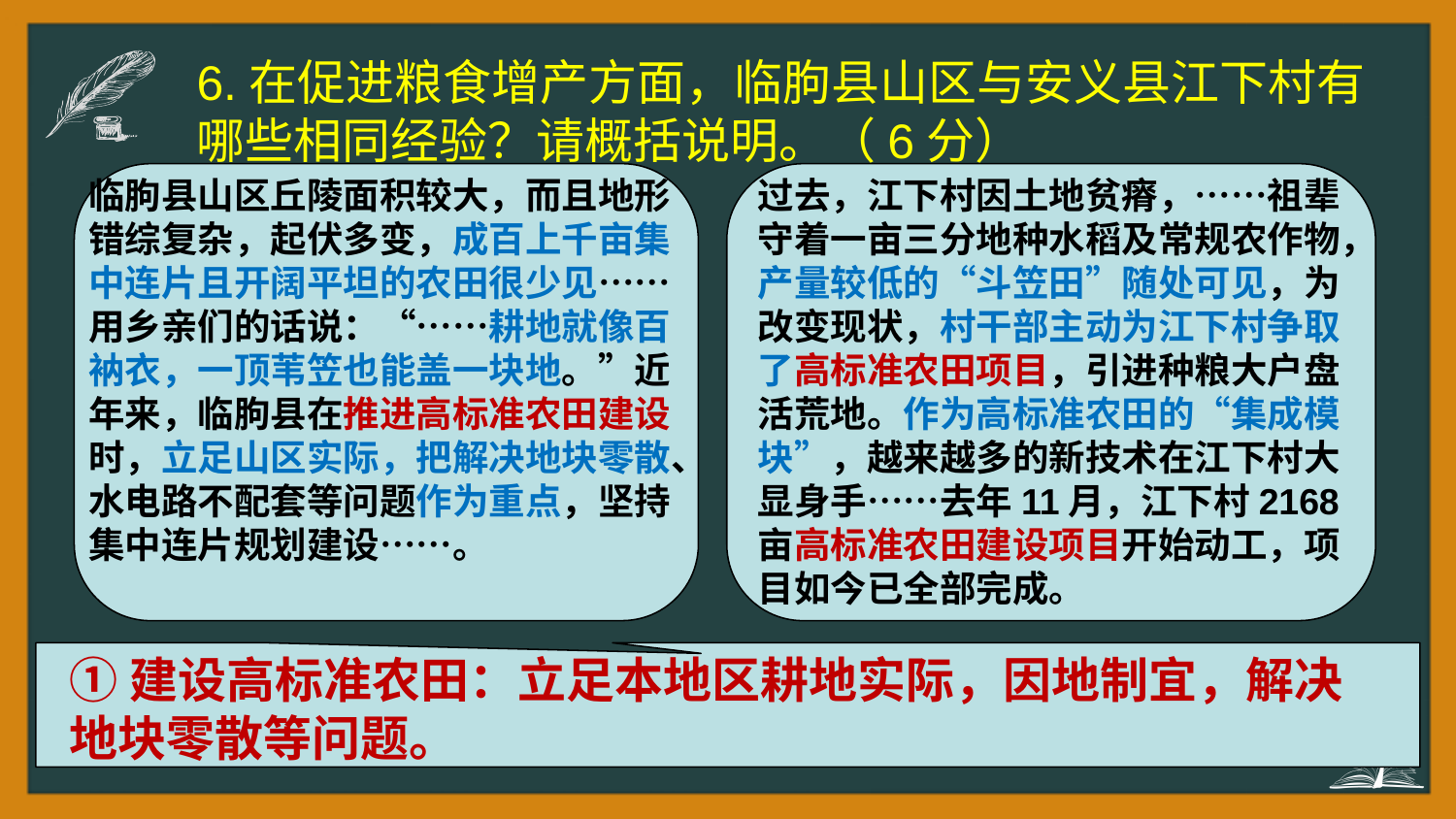

# 6.在促进粮食增产方面，临朐县山区与安义县江下村有哪些相同经验？请概括说明。（6分）

过去，江下村因土地贫瘠，……祖辈守着一亩三分地种水稻及常规农作物，产量较低的“斗笠田”随处可见，为改变现状，村干部主动为江下村争取了高标准农田项目，引进种粮大户盘活荒地。作为高标准农田的“集成模块”，越来越多的新技术在江下村大显身手……去年11月，江下村2168亩高标准农田建设项目开始动工，项目如今已全部完成。
临朐县山区丘陵面积较大，而且地形错综复杂，起伏多变，成百上千亩集中连片且开阔平坦的农田很少见……用乡亲们的话说：“……耕地就像百衲衣，一顶苇笠也能盖一块地。”近年来，临朐县在推进高标准农田建设时，立足山区实际，把解决地块零散、水电路不配套等问题作为重点，坚持集中连片规划建设……。

①建设高标准农田：立足本地区耕地实际，因地制宜，解决地块零散等问题。